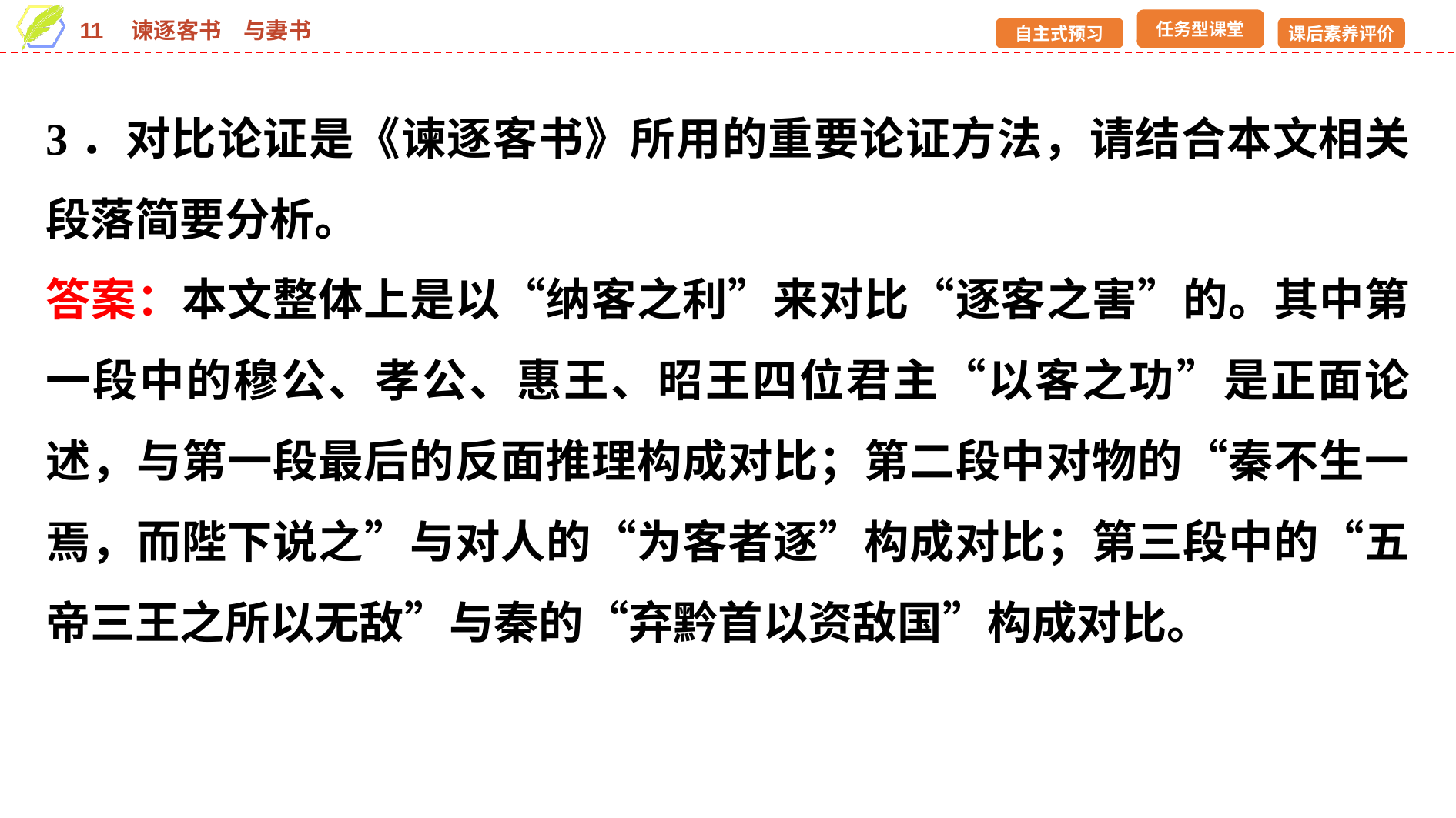

3．对比论证是《谏逐客书》所用的重要论证方法，请结合本文相关段落简要分析。
答案：本文整体上是以“纳客之利”来对比“逐客之害”的。其中第一段中的穆公、孝公、惠王、昭王四位君主“以客之功”是正面论述，与第一段最后的反面推理构成对比；第二段中对物的“秦不生一焉，而陛下说之”与对人的“为客者逐”构成对比；第三段中的“五帝三王之所以无敌”与秦的“弃黔首以资敌国”构成对比。